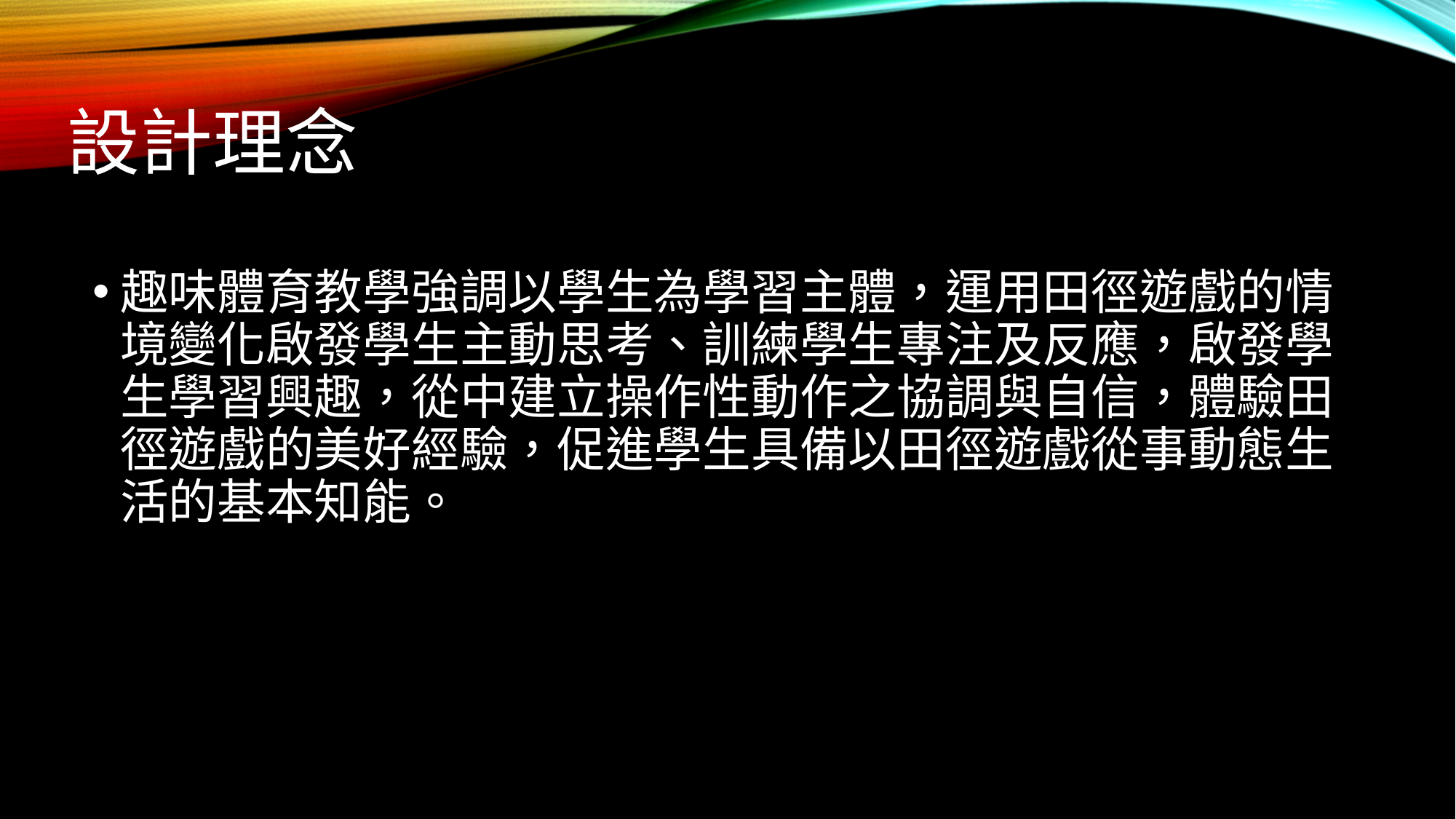

# 設計理念
趣味體育教學強調以學生為學習主體，運用田徑遊戲的情境變化啟發學生主動思考、訓練學生專注及反應，啟發學生學習興趣，從中建立操作性動作之協調與自信，體驗田徑遊戲的美好經驗，促進學生具備以田徑遊戲從事動態生活的基本知能。